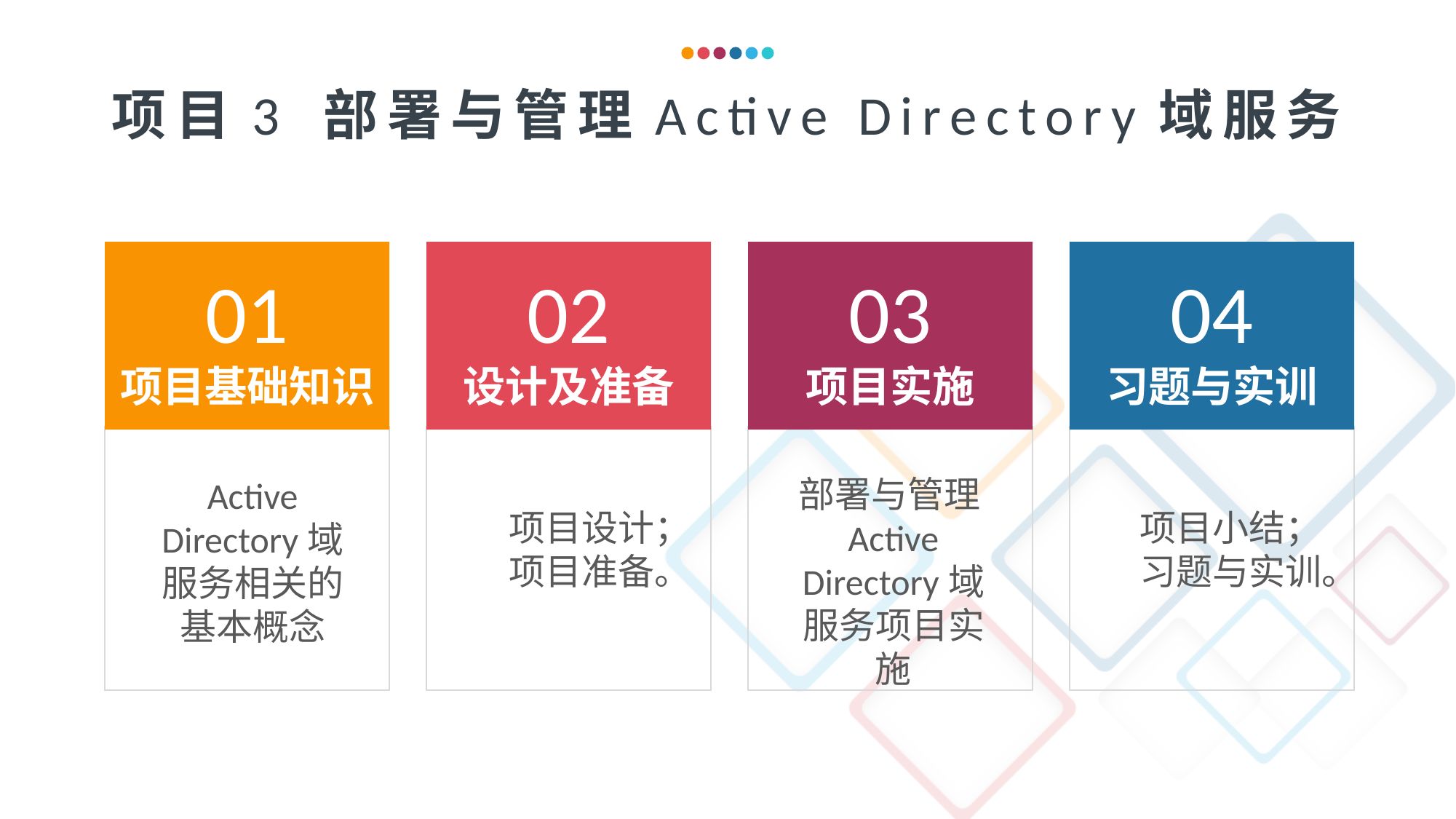

项目3 部署与管理Active Directory域服务
01
项目基础知识
02
设计及准备
03
项目实施
04
习题与实训

部署与管理Active Directory域服务项目实施
Active Directory域服务相关的基本概念
项目设计；
项目准备。
项目小结；
习题与实训。